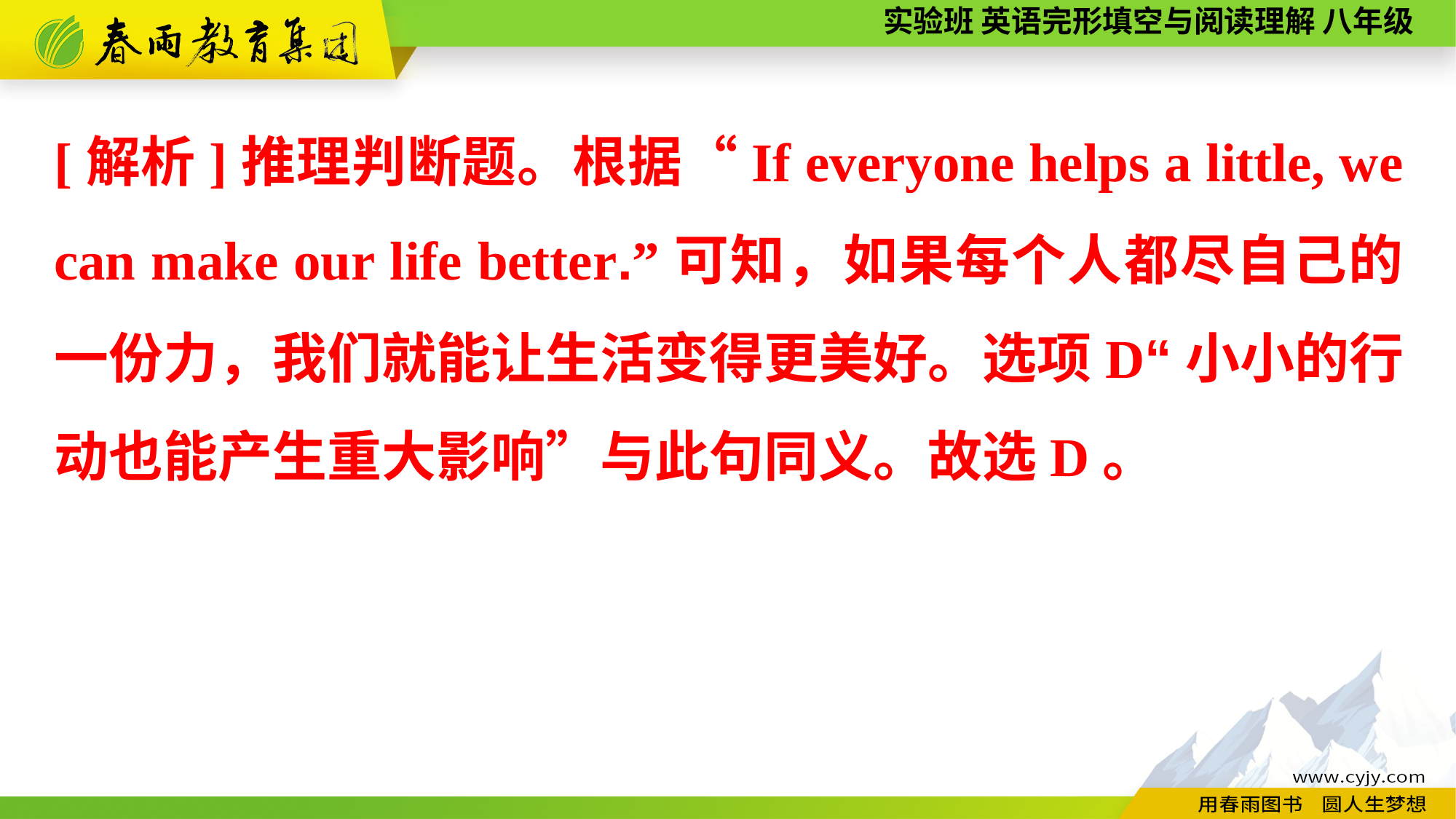

[解析]推理判断题。根据“If everyone helps a little, we can make our life better.”可知，如果每个人都尽自己的一份力，我们就能让生活变得更美好。选项D“小小的行动也能产生重大影响”与此句同义。故选D。